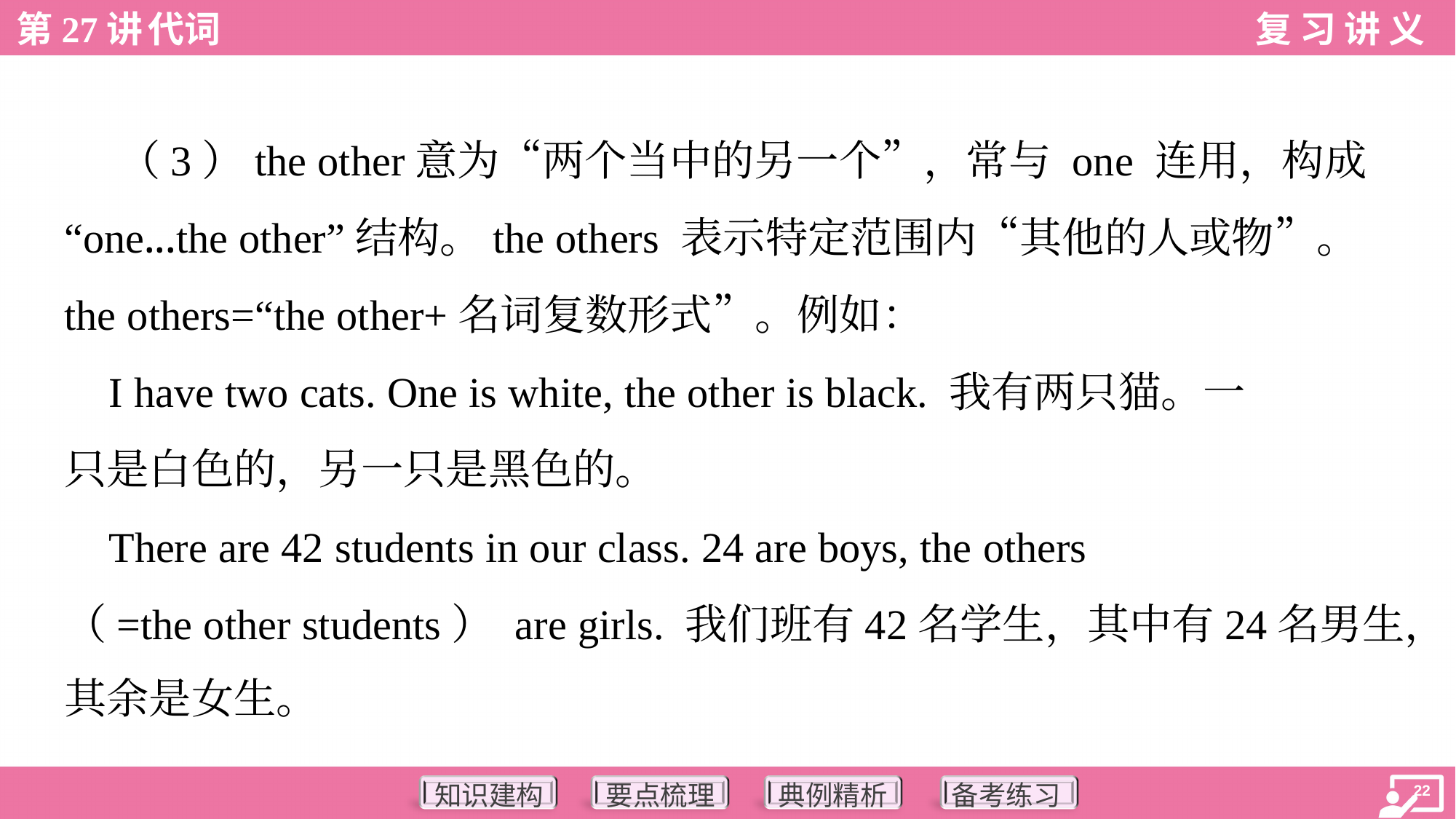

（3）the other意为“两个当中的另一个”，常与 one 连用，构成
“one...the other”结构。the others 表示特定范围内“其他的人或物”。
the others=“the other+名词复数形式”。例如：
    I have two cats. One is white, the other is black. 我有两只猫。一
只是白色的，另一只是黑色的。
    There are 42 students in our class. 24 are boys, the others
（=the other students） are girls. 我们班有42名学生，其中有24名男生，
其余是女生。